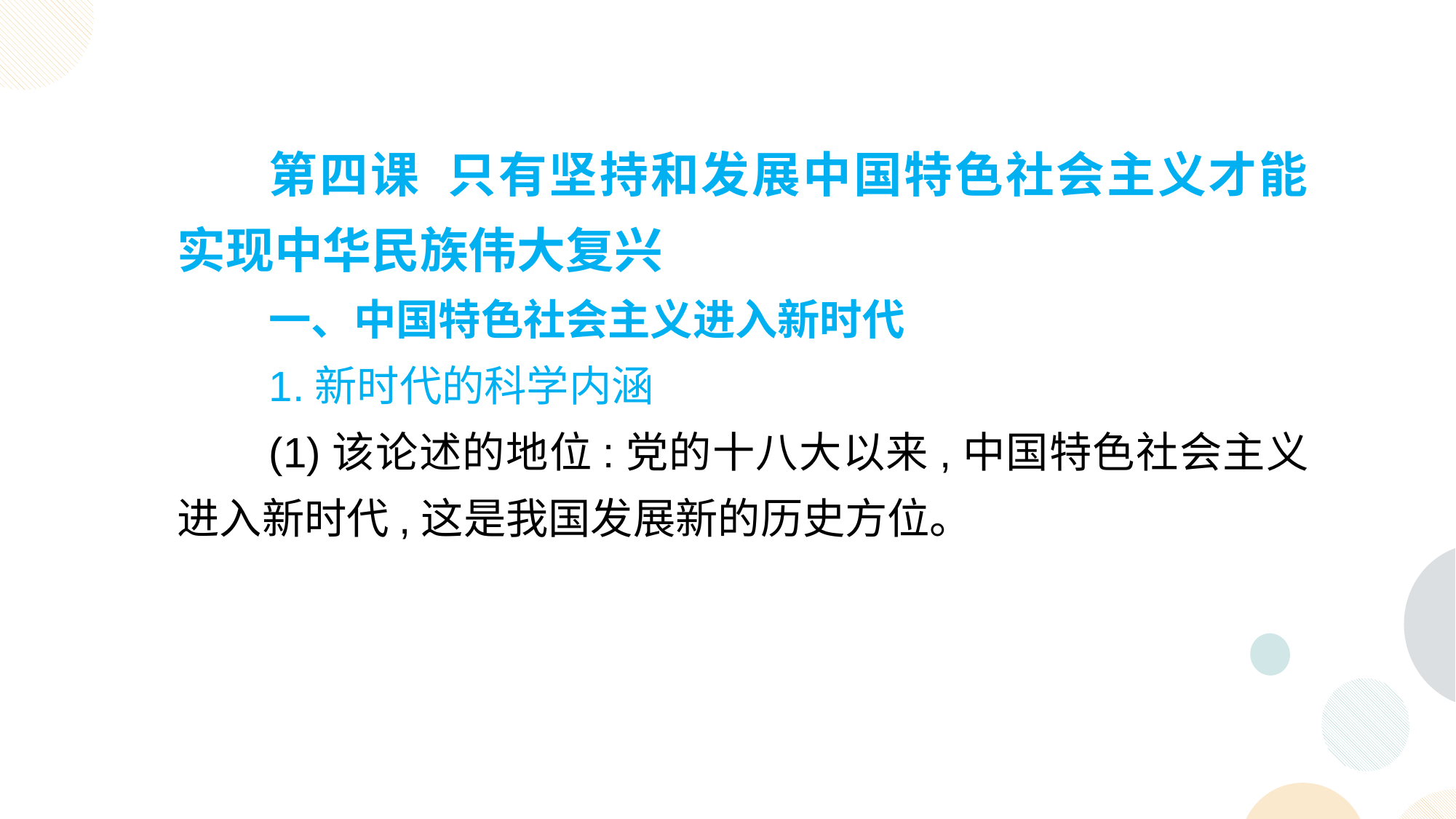

第四课  只有坚持和发展中国特色社会主义才能实现中华民族伟大复兴
一、中国特色社会主义进入新时代
1.新时代的科学内涵
(1)该论述的地位:党的十八大以来,中国特色社会主义进入新时代,这是我国发展新的历史方位。